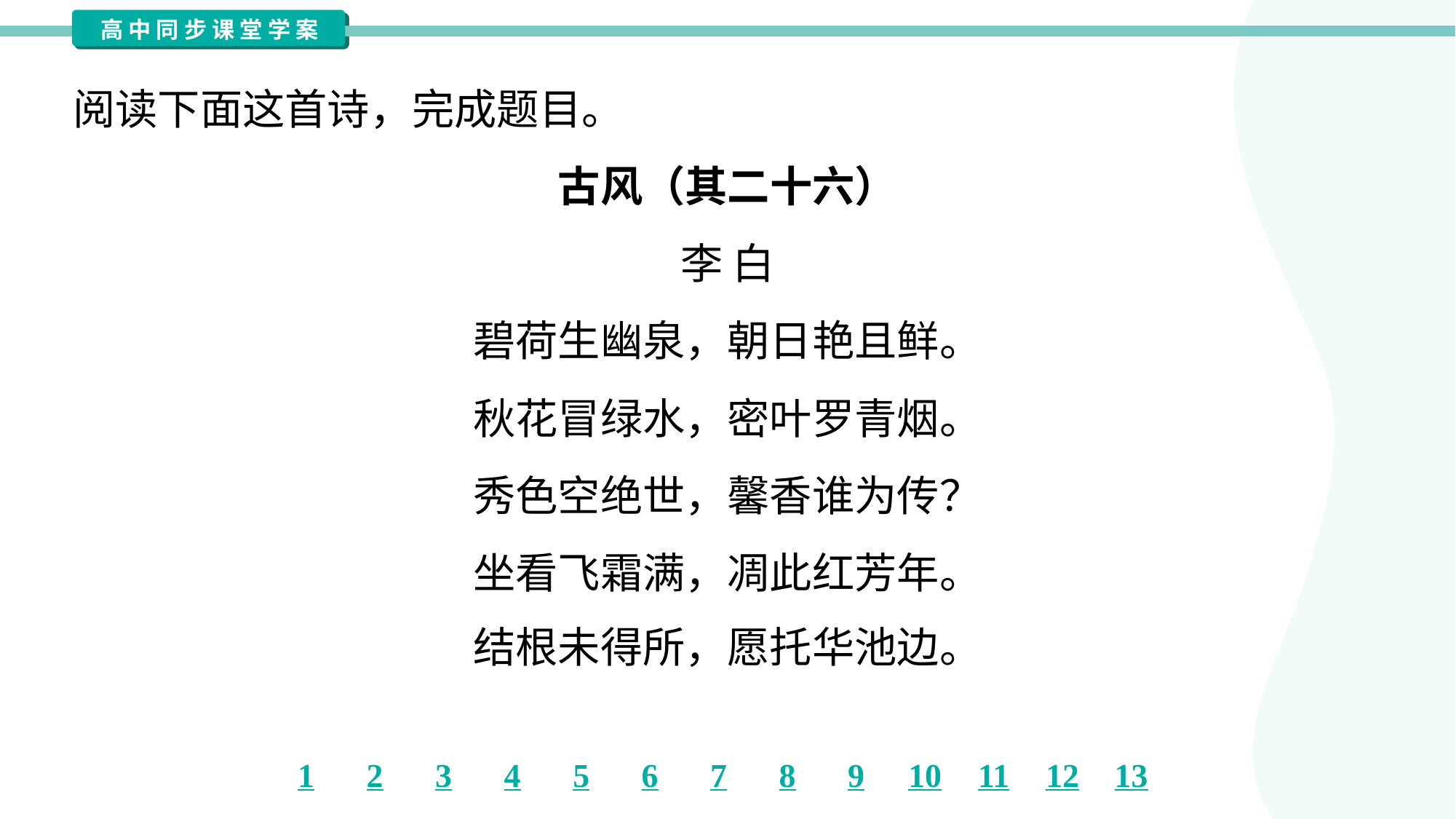

阅读下面这首诗，完成题目。
古风（其二十六）
李 白
碧荷生幽泉，朝日艳且鲜。
秋花冒绿水，密叶罗青烟。
秀色空绝世，馨香谁为传？
坐看飞霜满，凋此红芳年。
结根未得所，愿托华池边。